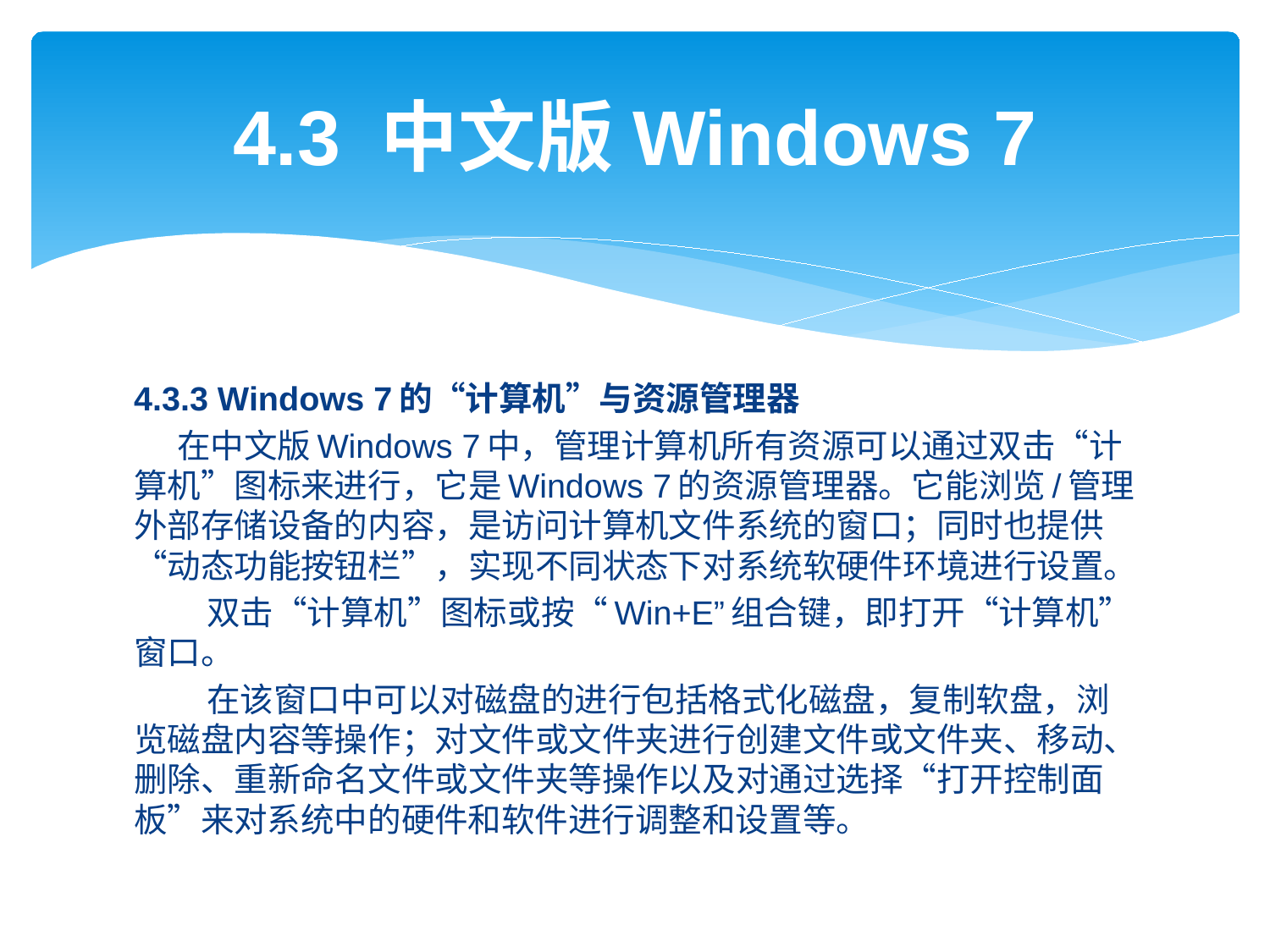

# 4.3 中文版Windows 7
4.3.3 Windows 7的“计算机”与资源管理器
     在中文版Windows 7中，管理计算机所有资源可以通过双击“计算机”图标来进行，它是Windows 7的资源管理器。它能浏览/管理外部存储设备的内容，是访问计算机文件系统的窗口；同时也提供“动态功能按钮栏”，实现不同状态下对系统软硬件环境进行设置。
         双击“计算机”图标或按“Win+E”组合键，即打开“计算机”窗口。
         在该窗口中可以对磁盘的进行包括格式化磁盘，复制软盘，浏览磁盘内容等操作；对文件或文件夹进行创建文件或文件夹、移动、删除、重新命名文件或文件夹等操作以及对通过选择“打开控制面板”来对系统中的硬件和软件进行调整和设置等。